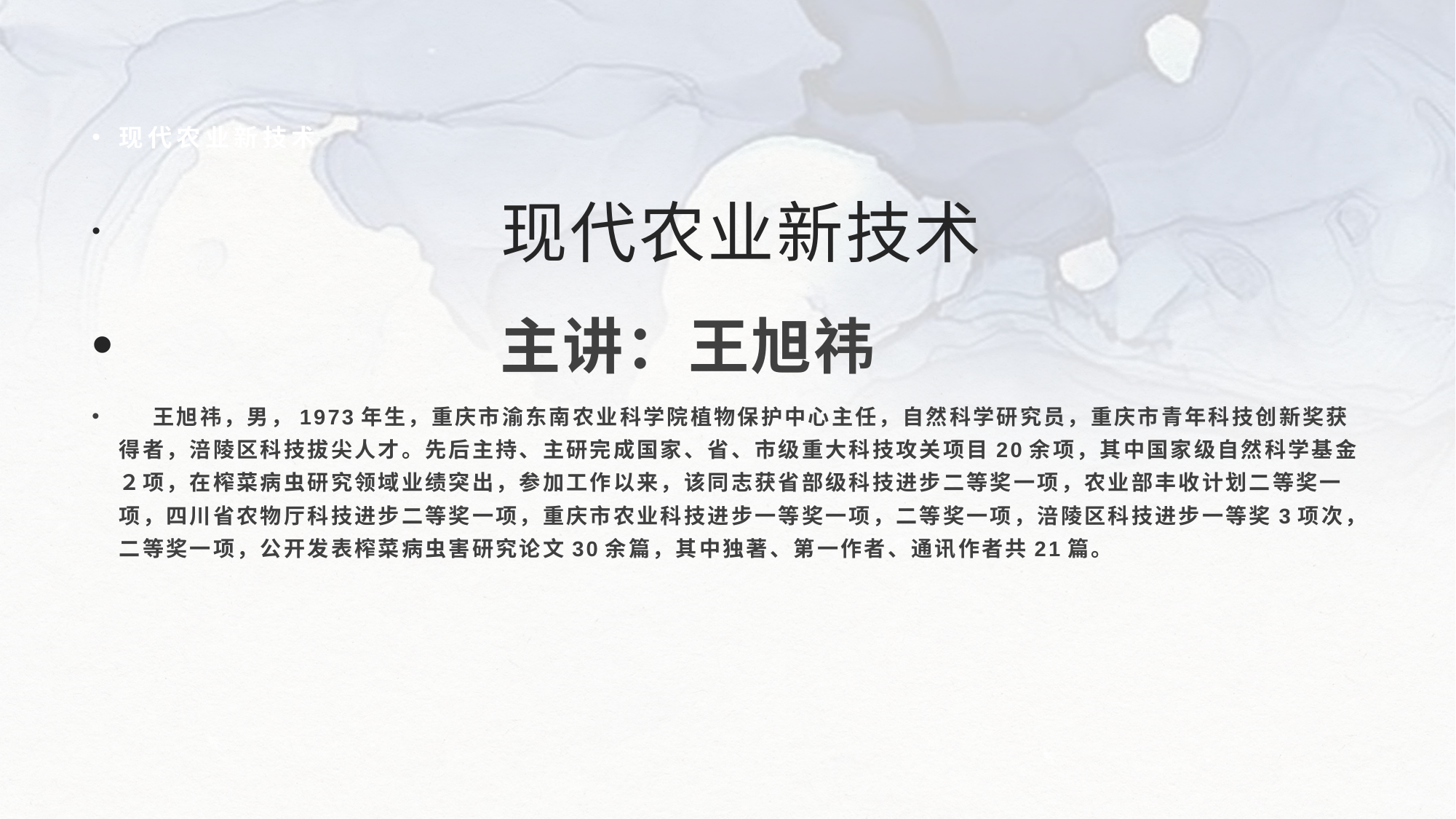

#
现代农业新技术
                                             现代农业新技术
                       主讲：王旭祎
    王旭祎，男，1973年生，重庆市渝东南农业科学院植物保护中心主任，自然科学研究员，重庆市青年科技创新奖获得者，涪陵区科技拔尖人才。先后主持、主研完成国家、省、市级重大科技攻关项目20余项，其中国家级自然科学基金２项，在榨菜病虫研究领域业绩突出，参加工作以来，该同志获省部级科技进步二等奖一项，农业部丰收计划二等奖一项，四川省农物厅科技进步二等奖一项，重庆市农业科技进步一等奖一项，二等奖一项，涪陵区科技进步一等奖3项次，二等奖一项，公开发表榨菜病虫害研究论文30余篇，其中独著、第一作者、通讯作者共21篇。